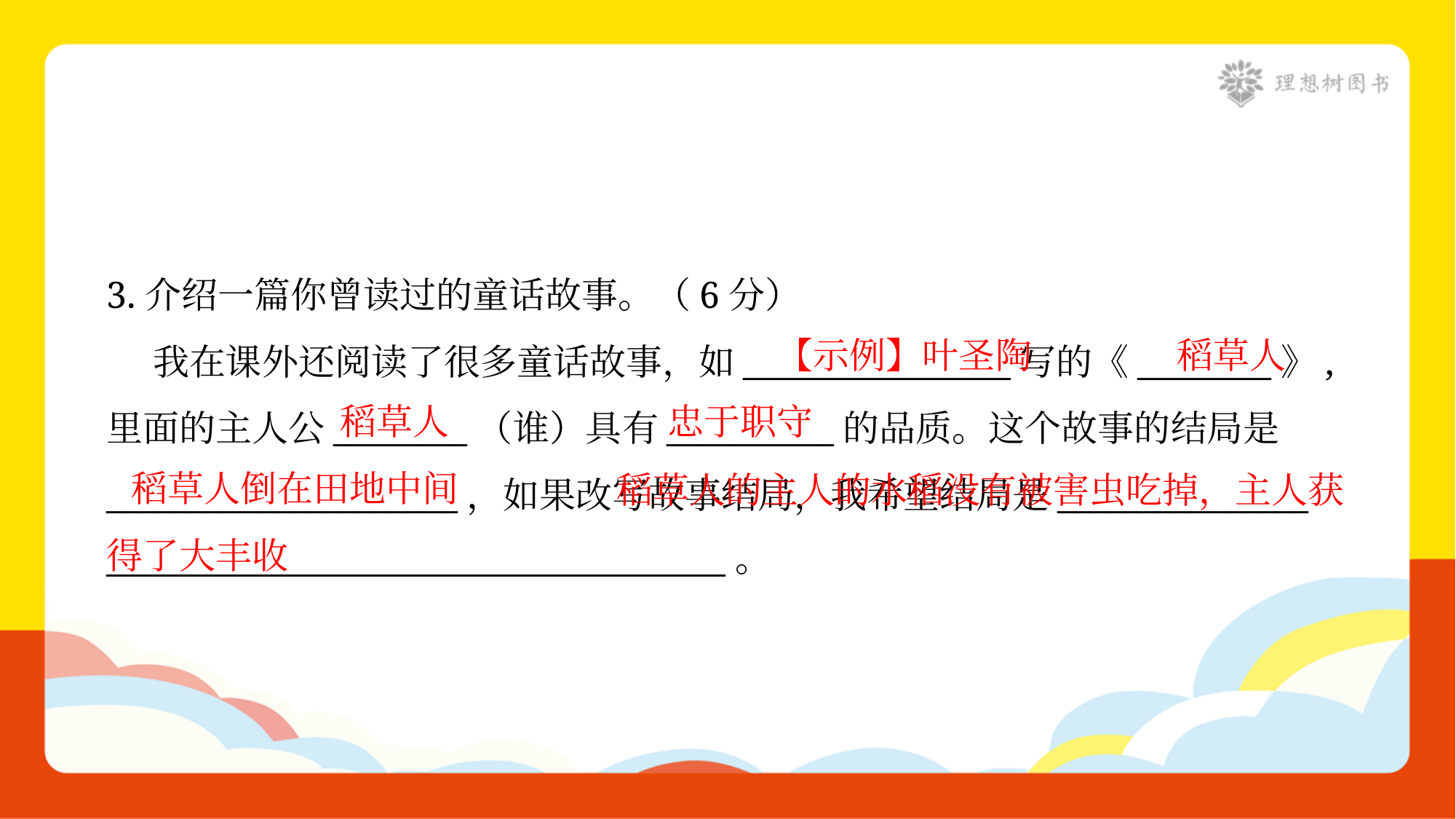

3.介绍一篇你曾读过的童话故事。（6分）
    我在课外还阅读了很多童话故事，如________________写的《________》,
里面的主人公________（谁）具有__________的品质。这个故事的结局是
_____________________，如果改写故事结局，我希望结局是_______________
_____________________________________。
【示例】叶圣陶
稻草人
稻草人
忠于职守
                                                      稻草人的主人的水稻没有被害虫吃掉，主人获得了大丰收
稻草人倒在田地中间